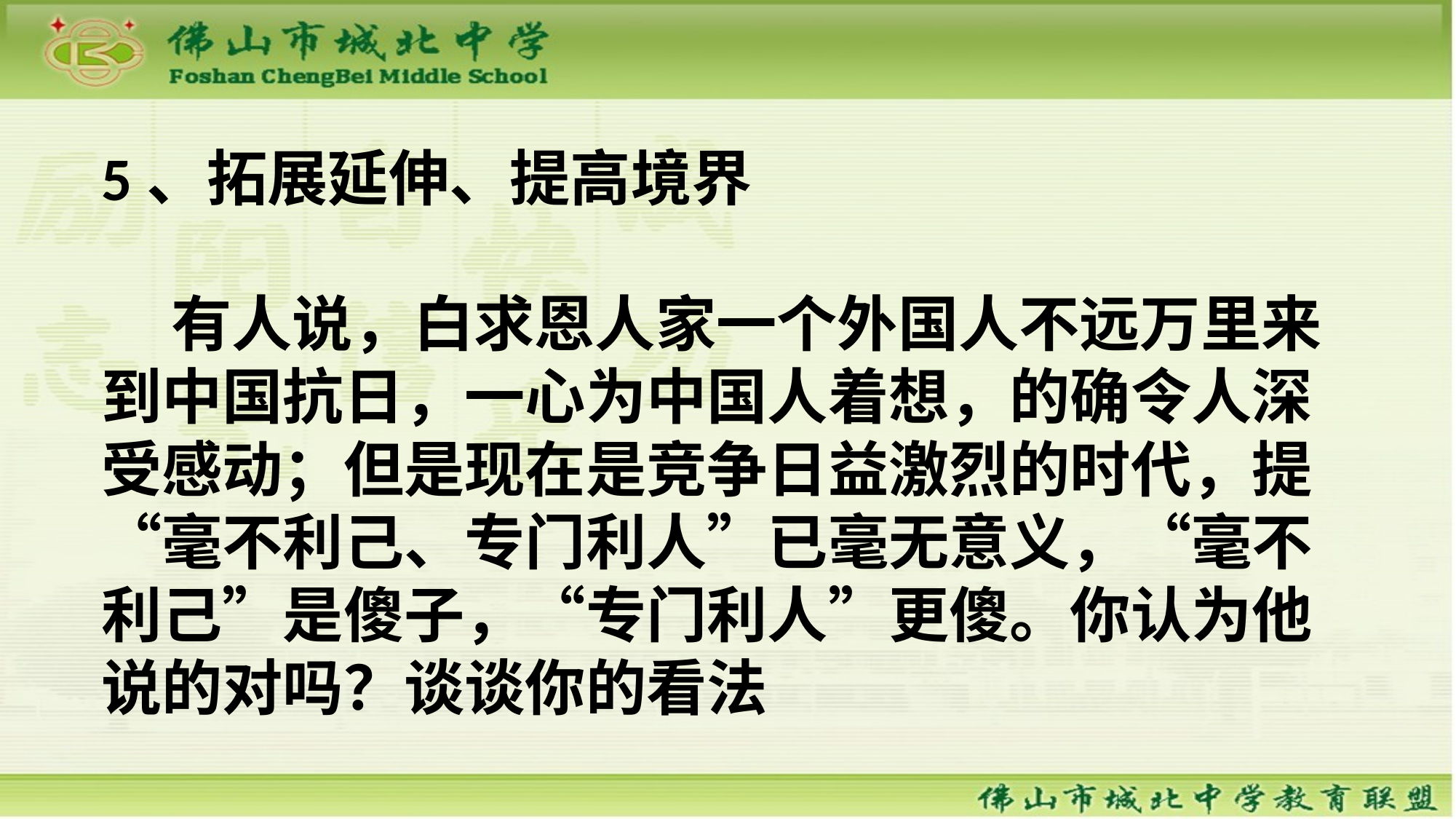

5、拓展延伸、提高境界

    有人说，白求恩人家一个外国人不远万里来到中国抗日，一心为中国人着想，的确令人深受感动；但是现在是竞争日益激烈的时代，提“毫不利己、专门利人”已毫无意义，“毫不利己”是傻子，“专门利人”更傻。你认为他说的对吗？谈谈你的看法